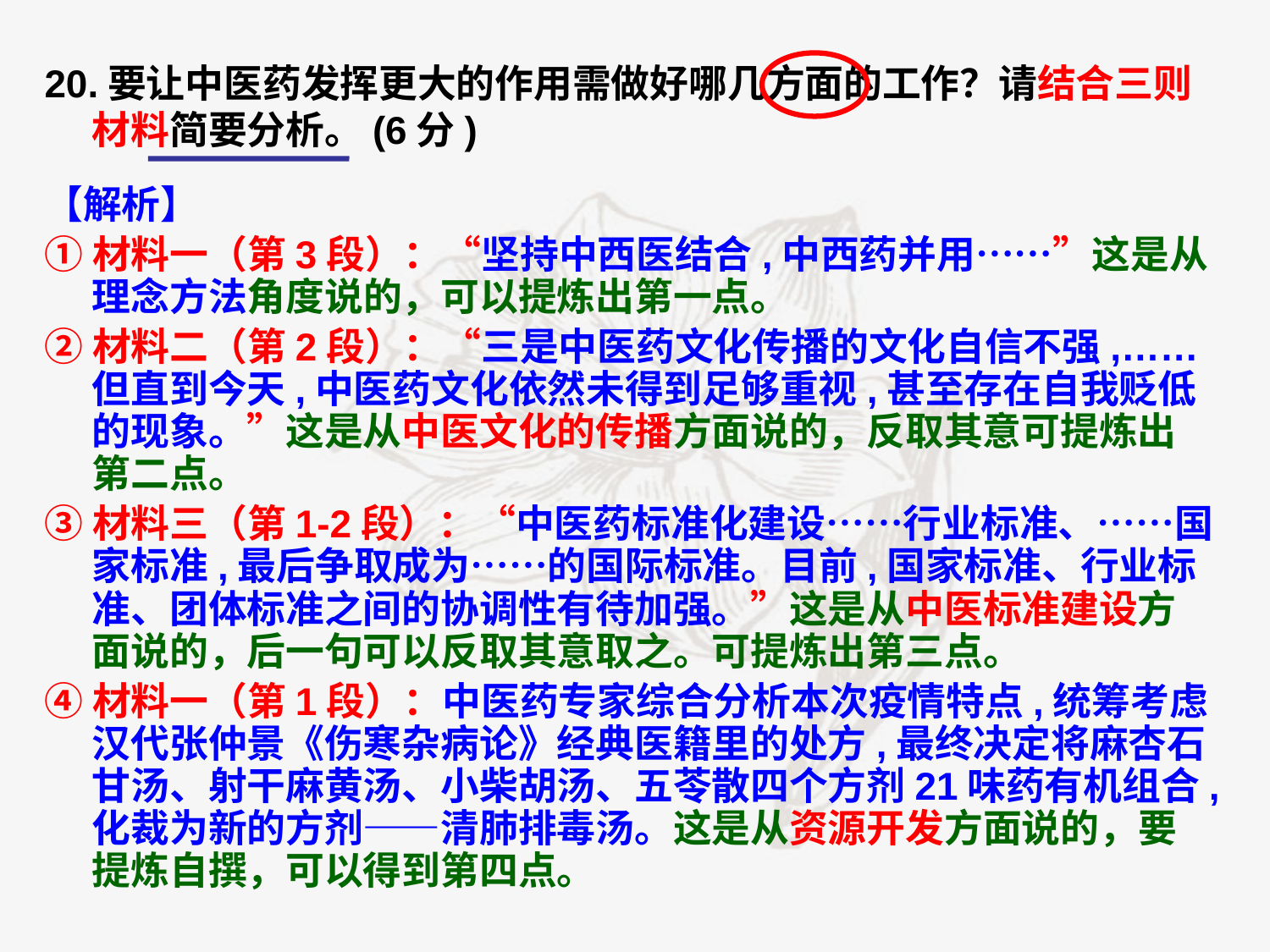

20.要让中医药发挥更大的作用需做好哪几方面的工作？请结合三则材料简要分析。(6分)
【解析】
①材料一（第3段）：“坚持中西医结合,中西药并用……”这是从理念方法角度说的，可以提炼出第一点。
②材料二（第2段）：“三是中医药文化传播的文化自信不强,……但直到今天,中医药文化依然未得到足够重视,甚至存在自我贬低的现象。”这是从中医文化的传播方面说的，反取其意可提炼出第二点。
③材料三（第1-2段）：“中医药标准化建设……行业标准、……国家标准,最后争取成为……的国际标准。目前,国家标准、行业标准、团体标准之间的协调性有待加强。”这是从中医标准建设方面说的，后一句可以反取其意取之。可提炼出第三点。
④材料一（第1段）：中医药专家综合分析本次疫情特点,统筹考虑汉代张仲景《伤寒杂病论》经典医籍里的处方,最终决定将麻杏石甘汤、射干麻黄汤、小柴胡汤、五苓散四个方剂21味药有机组合,化裁为新的方剂——清肺排毒汤。这是从资源开发方面说的，要提炼自撰，可以得到第四点。